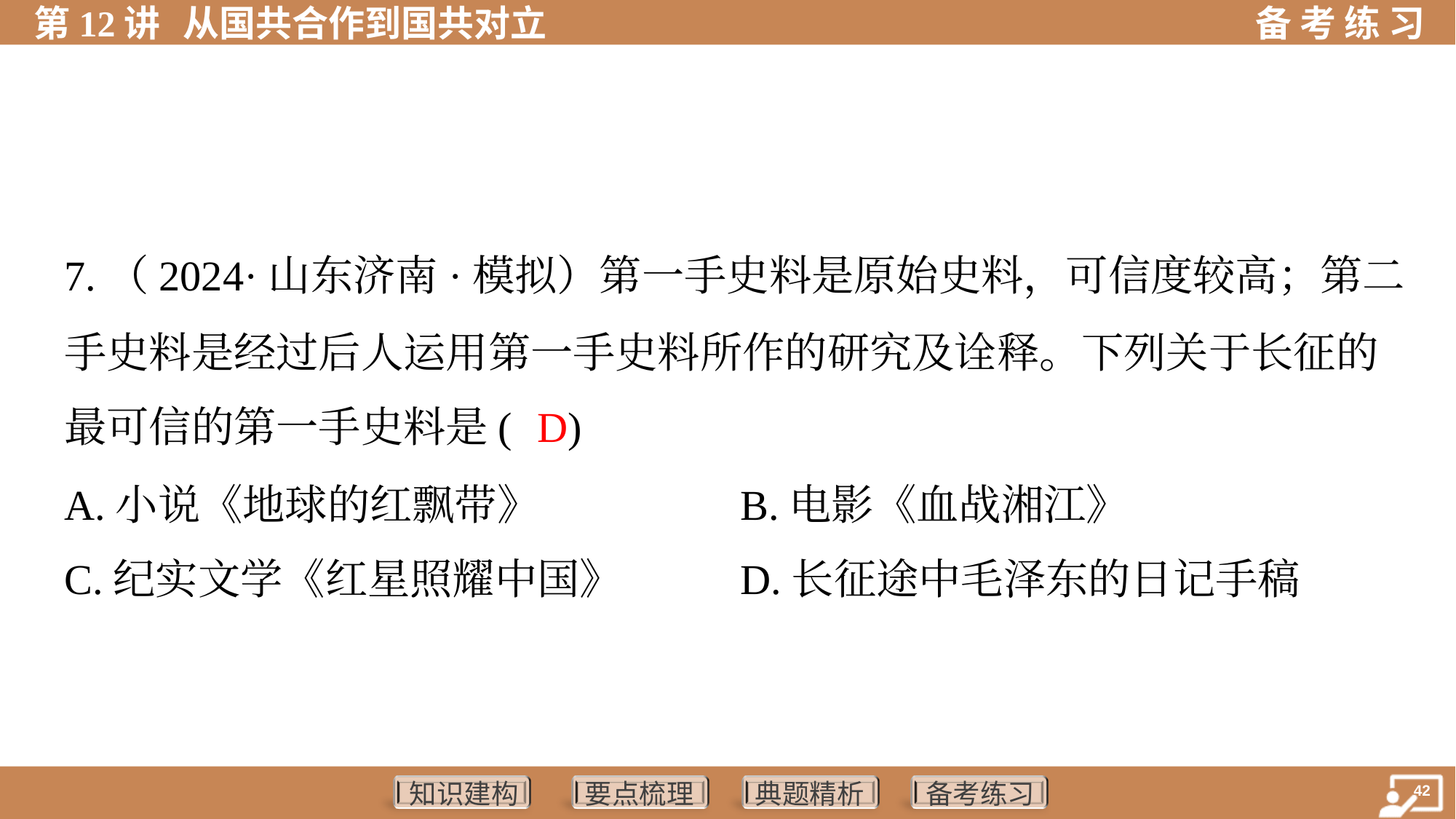

7.（2024·山东济南·模拟）第一手史料是原始史料，可信度较高；第二
手史料是经过后人运用第一手史料所作的研究及诠释。下列关于长征的
最可信的第一手史料是(     )
D
A.小说《地球的红飘带》	B.电影《血战湘江》
C.纪实文学《红星照耀中国》	D.长征途中毛泽东的日记手稿